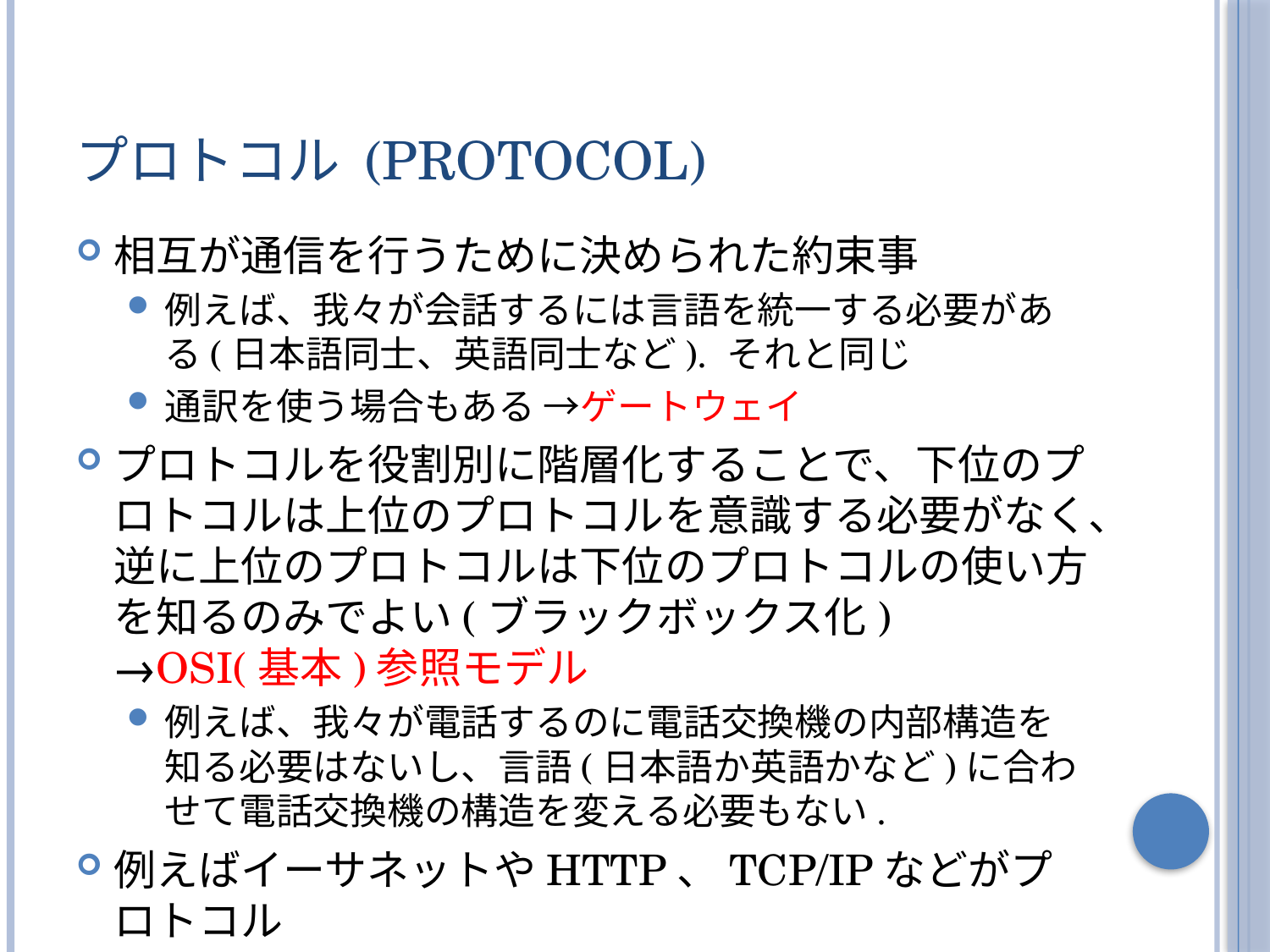

# プロトコル (Protocol)
相互が通信を行うために決められた約束事
例えば、我々が会話するには言語を統一する必要がある(日本語同士、英語同士など). それと同じ
通訳を使う場合もある →ゲートウェイ
プロトコルを役割別に階層化することで、下位のプロトコルは上位のプロトコルを意識する必要がなく、逆に上位のプロトコルは下位のプロトコルの使い方を知るのみでよい(ブラックボックス化) →OSI(基本)参照モデル
例えば、我々が電話するのに電話交換機の内部構造を知る必要はないし、言語(日本語か英語かなど)に合わせて電話交換機の構造を変える必要もない.
例えばイーサネットやHTTP、TCP/IPなどがプロトコル